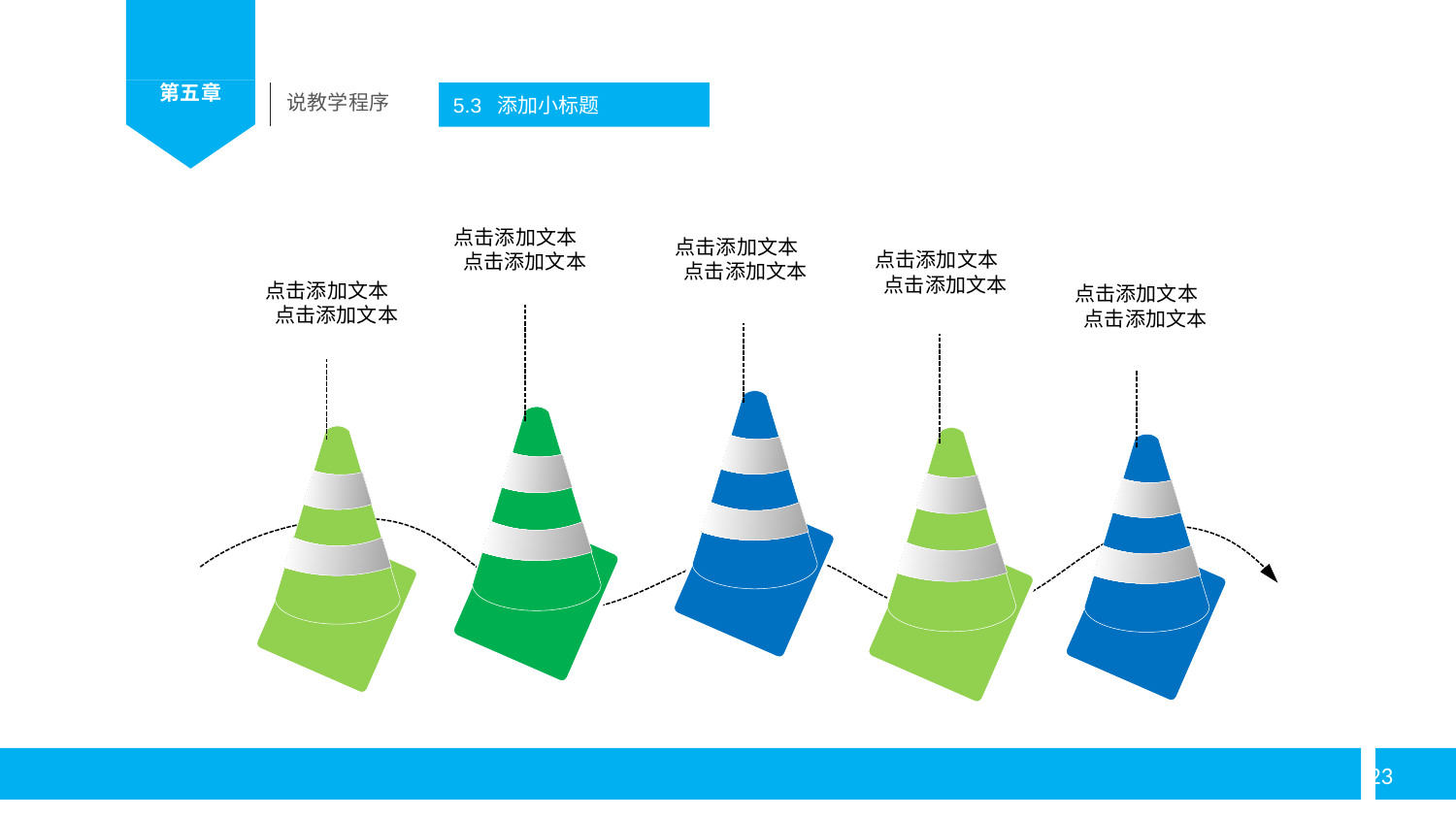

说教学程序
5.3  添加小标题
点击添加文本
点击添加文本

点击添加文本
点击添加文本

点击添加文本
点击添加文本

点击添加文本
点击添加文本

点击添加文本
点击添加文本